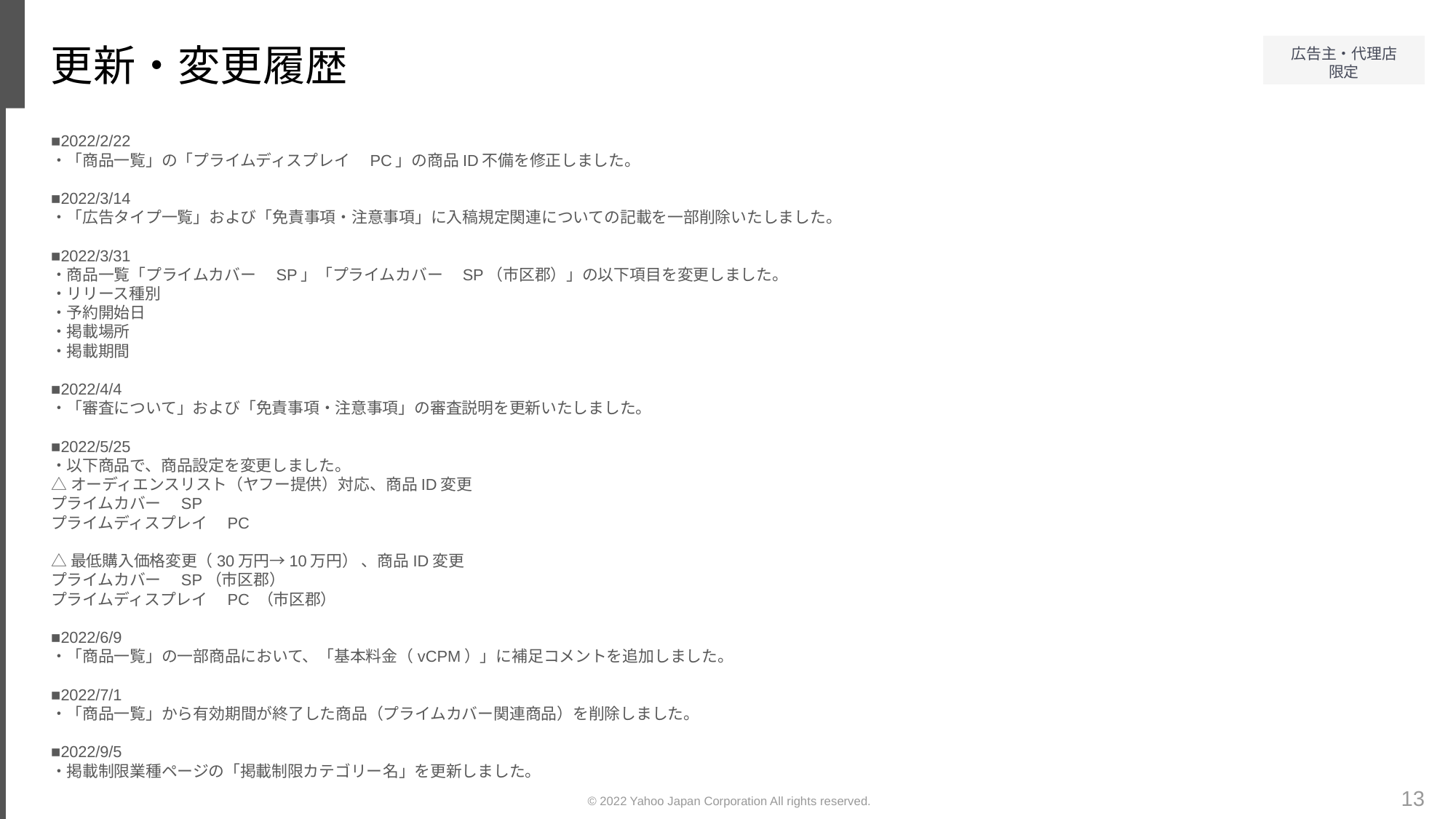

更新・変更履歴
■2022/2/22
・「商品一覧」の「プライムディスプレイ　PC」の商品ID不備を修正しました。

■2022/3/14
・「広告タイプ一覧」および「免責事項・注意事項」に入稿規定関連についての記載を一部削除いたしました。

■2022/3/31
・商品一覧「プライムカバー　SP」「プライムカバー　SP（市区郡）」の以下項目を変更しました。
・リリース種別
・予約開始日
・掲載場所
・掲載期間

■2022/4/4
・「審査について」および「免責事項・注意事項」の審査説明を更新いたしました。

■2022/5/25
・以下商品で、商品設定を変更しました。
△オーディエンスリスト（ヤフー提供）対応、商品ID変更
プライムカバー　SP
プライムディスプレイ　PC

△最低購入価格変更（30万円→10万円） 、商品ID変更
プライムカバー　SP（市区郡）
プライムディスプレイ　PC （市区郡）

■2022/6/9
・「商品一覧」の一部商品において、「基本料金（vCPM）」に補足コメントを追加しました。

■2022/7/1
・「商品一覧」から有効期間が終了した商品（プライムカバー関連商品）を削除しました。

■2022/9/5
・掲載制限業種ページの「掲載制限カテゴリー名」を更新しました。
13